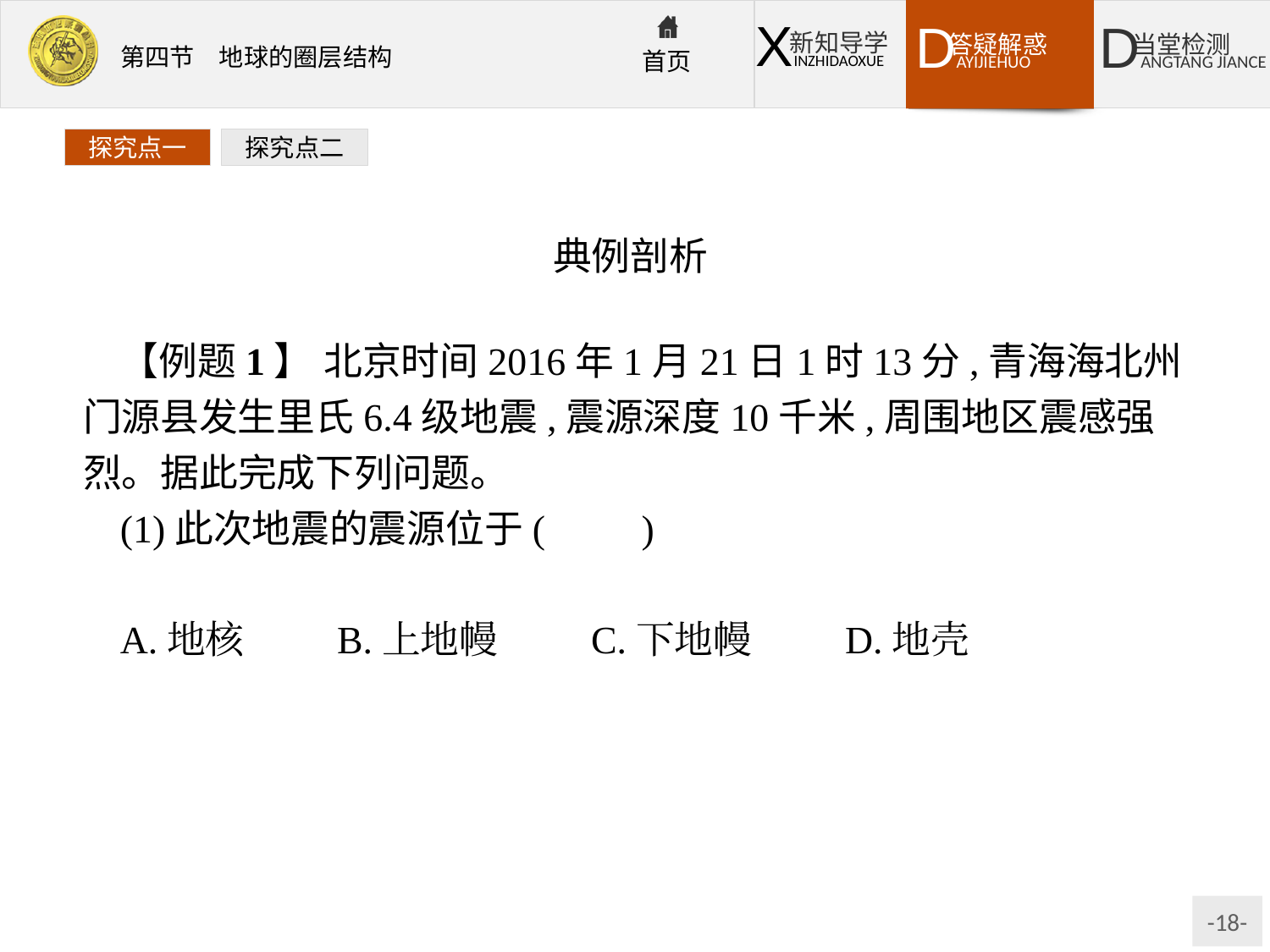

探究点一
探究点二
典例剖析
【例题1】 北京时间2016年1月21日1时13分,青海海北州门源县发生里氏6.4级地震,震源深度10千米,周围地区震感强烈。据此完成下列问题。
(1)此次地震的震源位于(　　)

A.地核	B.上地幔	C.下地幔	D.地壳